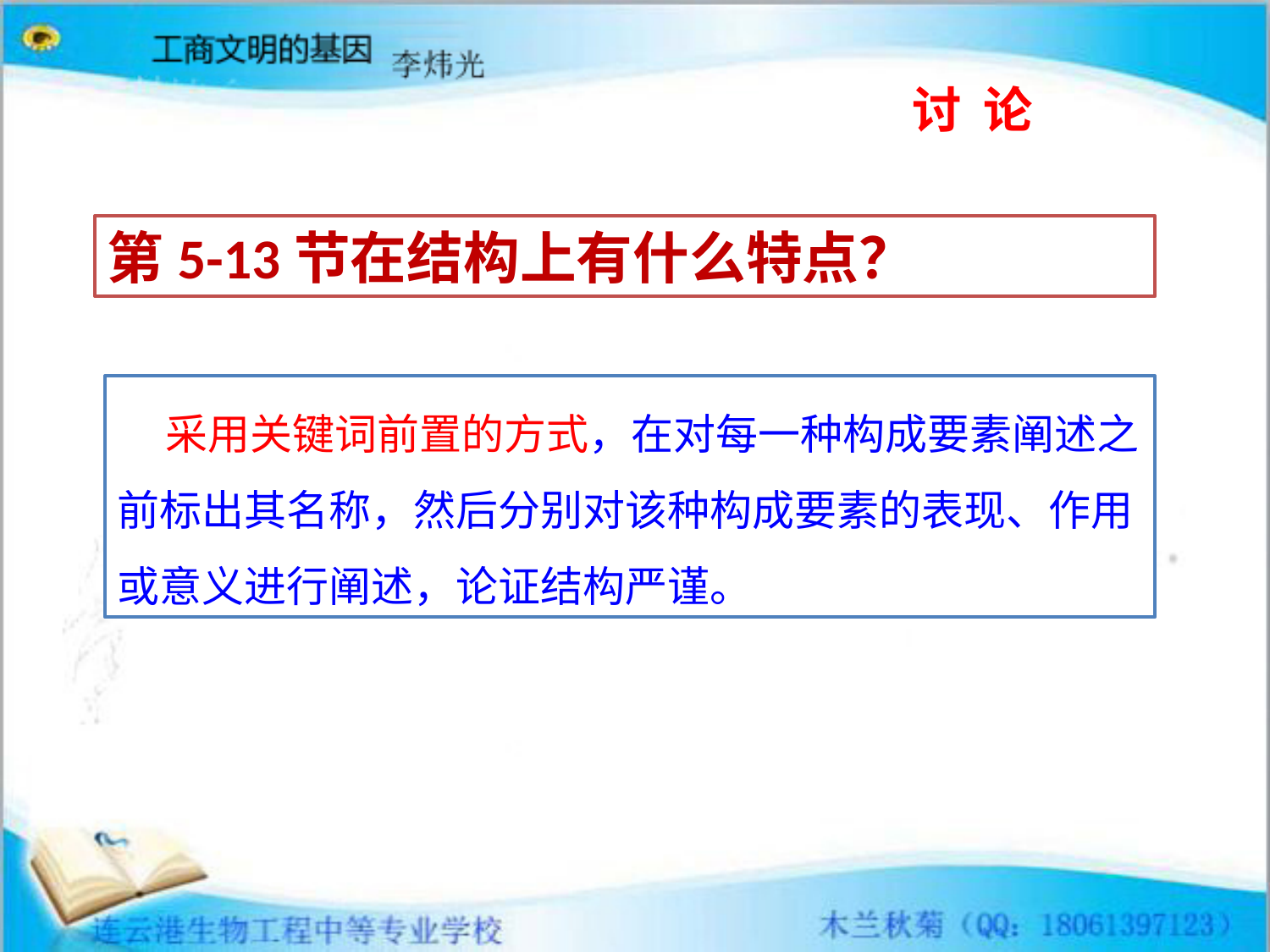

讨  论
第5-13节在结构上有什么特点？
    采用关键词前置的方式，在对每一种构成要素阐述之前标出其名称，然后分别对该种构成要素的表现、作用或意义进行阐述，论证结构严谨。